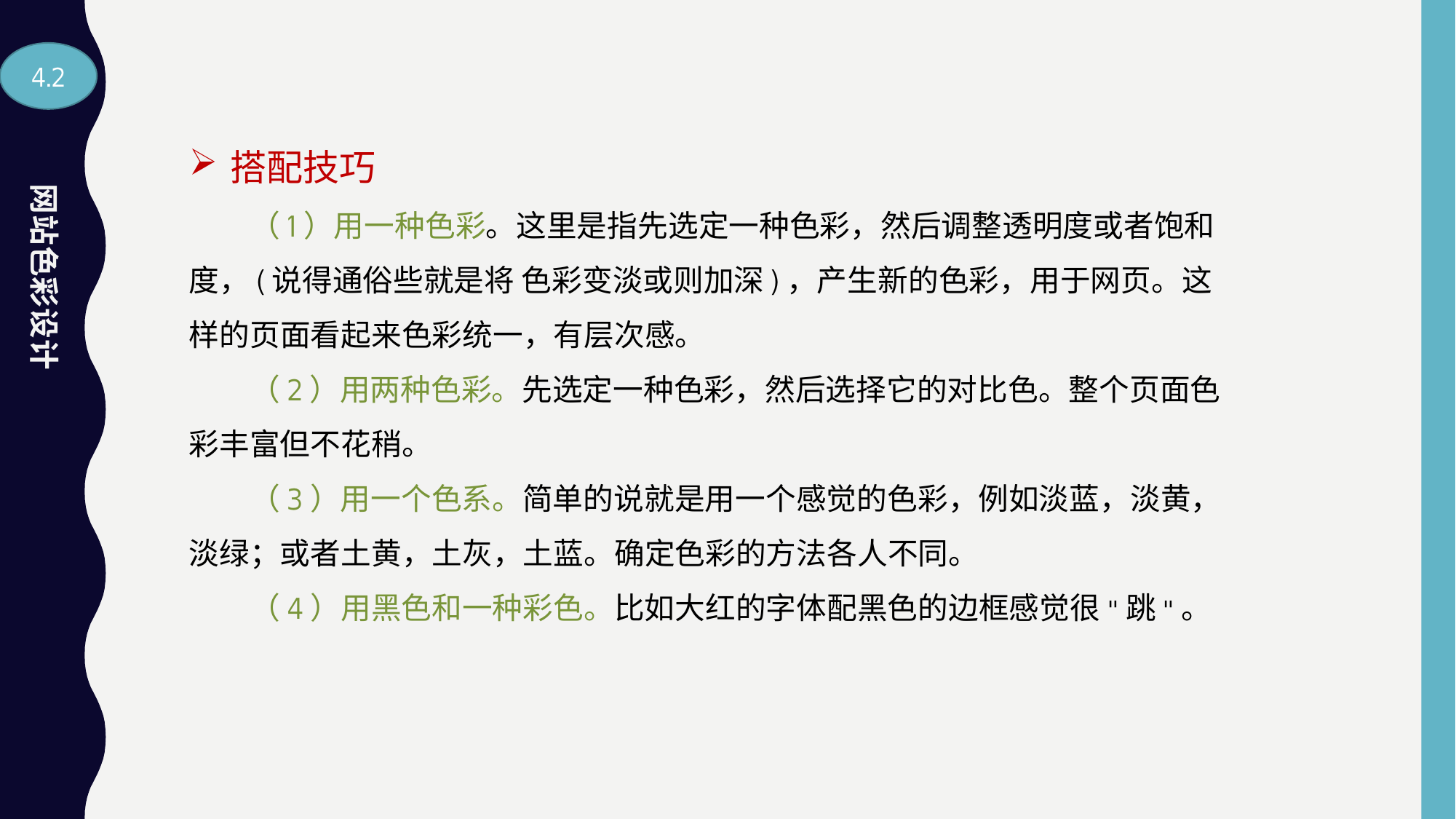

4.2
搭配技巧
　　（1）用一种色彩。这里是指先选定一种色彩，然后调整透明度或者饱和度，(说得通俗些就是将 色彩变淡或则加深)，产生新的色彩，用于网页。这样的页面看起来色彩统一，有层次感。
　　（2）用两种色彩。先选定一种色彩，然后选择它的对比色。整个页面色彩丰富但不花稍。
　　（3）用一个色系。简单的说就是用一个感觉的色彩，例如淡蓝，淡黄，淡绿；或者土黄，土灰，土蓝。确定色彩的方法各人不同。
　　（4）用黑色和一种彩色。比如大红的字体配黑色的边框感觉很"跳"。
网站色彩设计